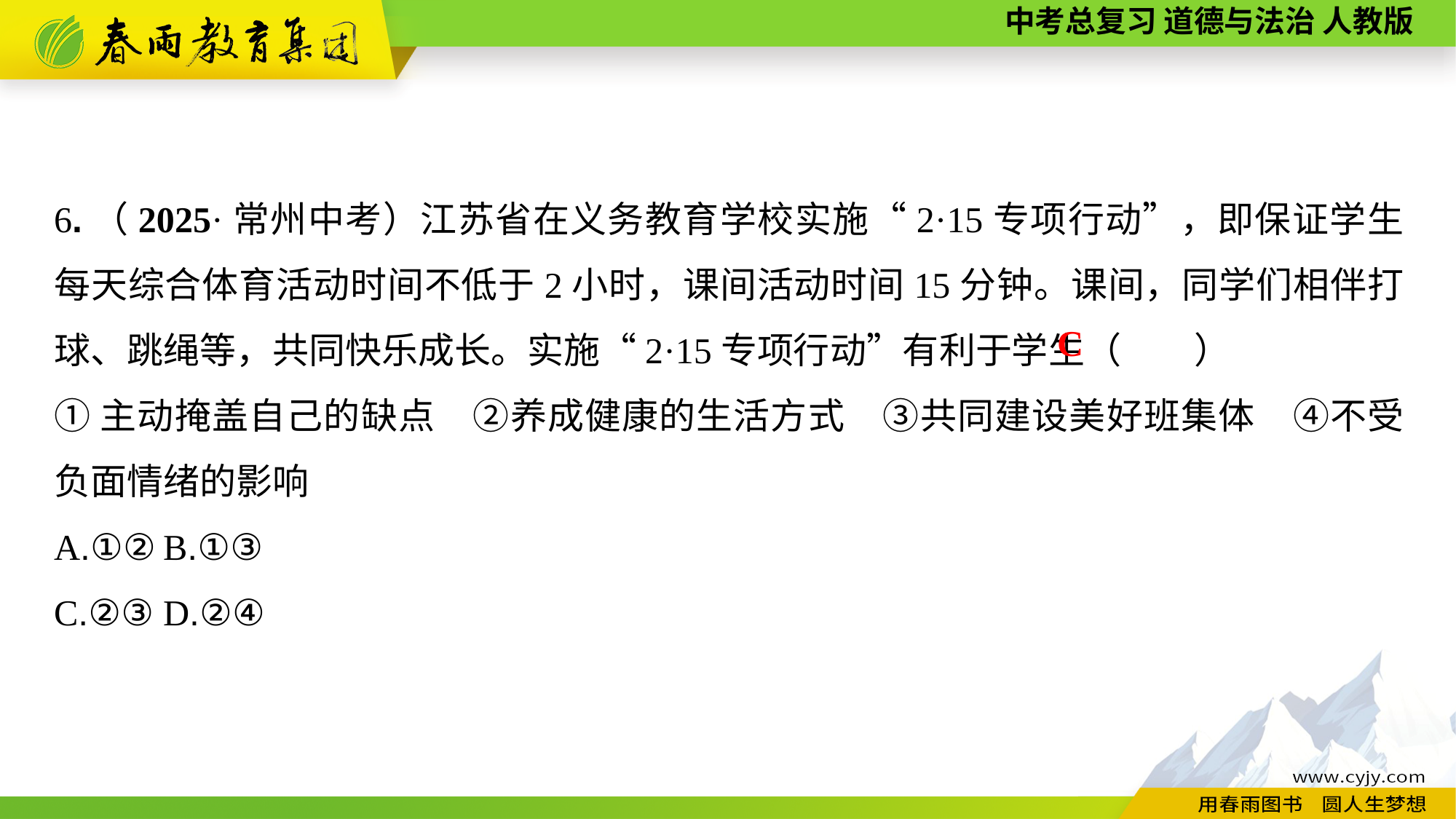

6.（2025·常州中考）江苏省在义务教育学校实施“2·15专项行动”，即保证学生每天综合体育活动时间不低于2小时，课间活动时间15分钟。课间，同学们相伴打球、跳绳等，共同快乐成长。实施“2·15专项行动”有利于学生（　　）
①主动掩盖自己的缺点　②养成健康的生活方式　③共同建设美好班集体　④不受负面情绪的影响
A.①②	B.①③
C.②③	D.②④
C